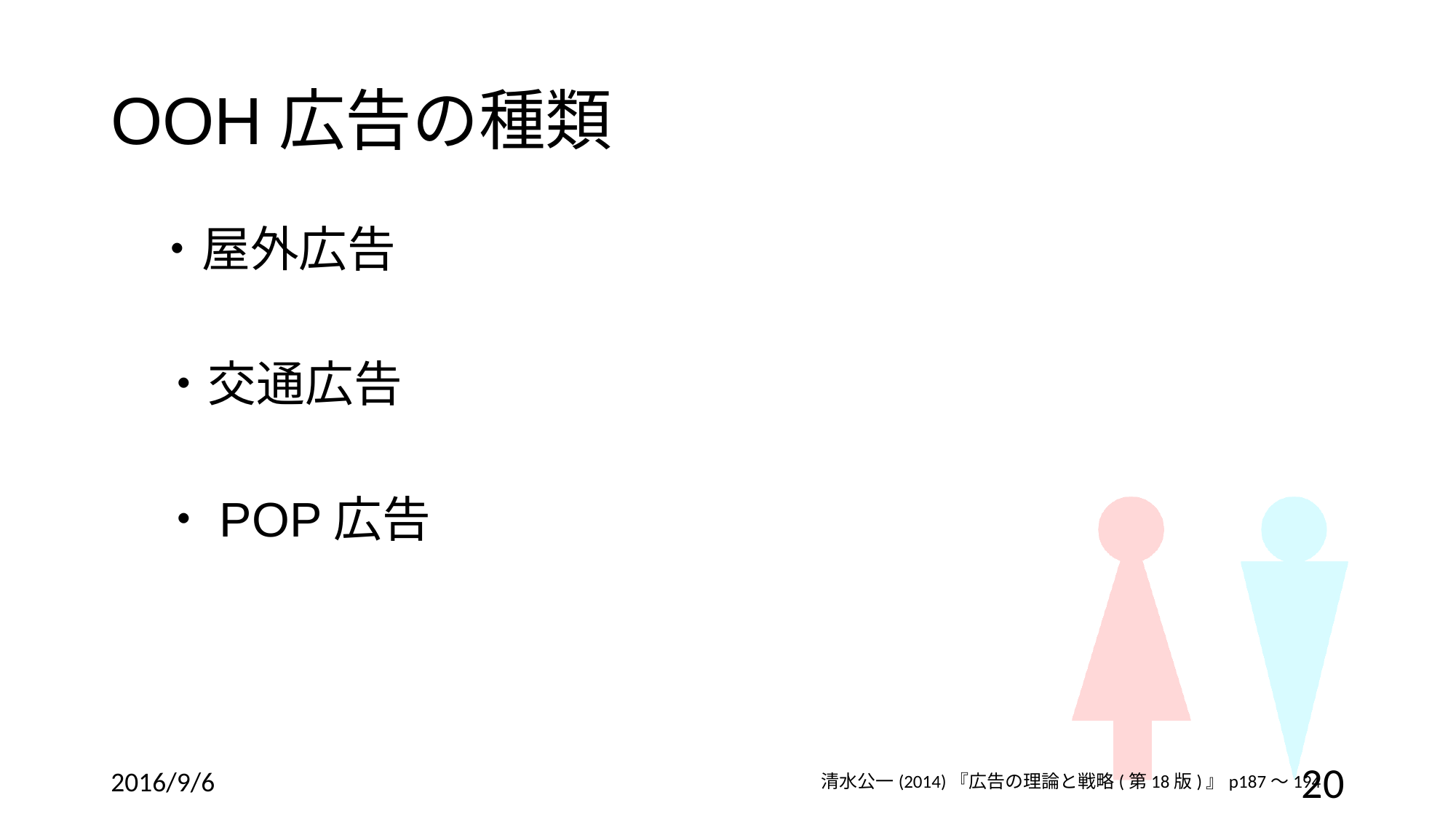

# OOH広告の種類
　・屋外広告

　・交通広告

　・POP広告
2016/9/6
20
清水公一(2014)『広告の理論と戦略(第18版)』p187～194